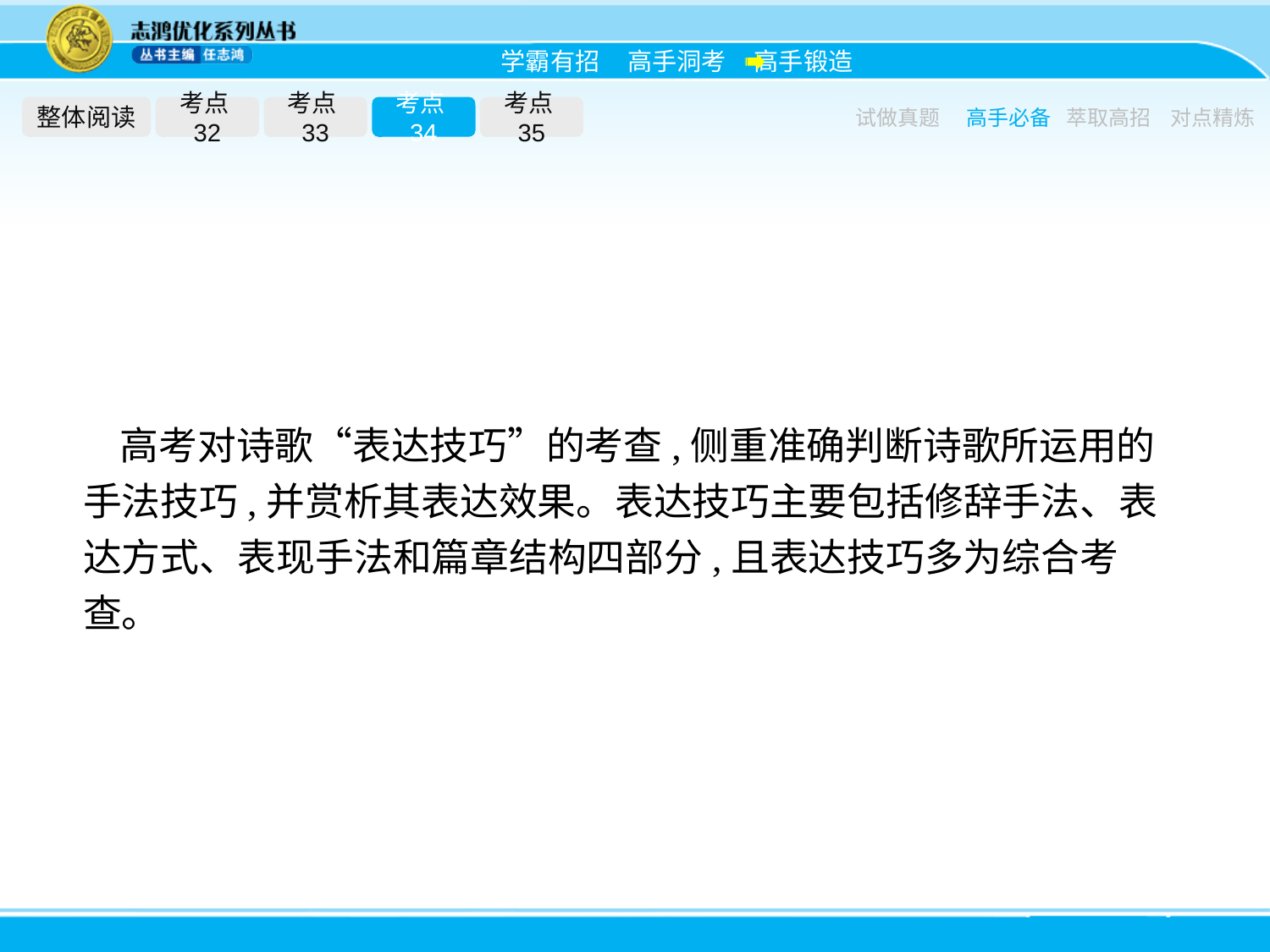

整体阅读
考点32
考点33
考点34
考点35
试做真题
高手必备
萃取高招
对点精炼
高考对诗歌“表达技巧”的考查,侧重准确判断诗歌所运用的手法技巧,并赏析其表达效果。表达技巧主要包括修辞手法、表达方式、表现手法和篇章结构四部分,且表达技巧多为综合考查。